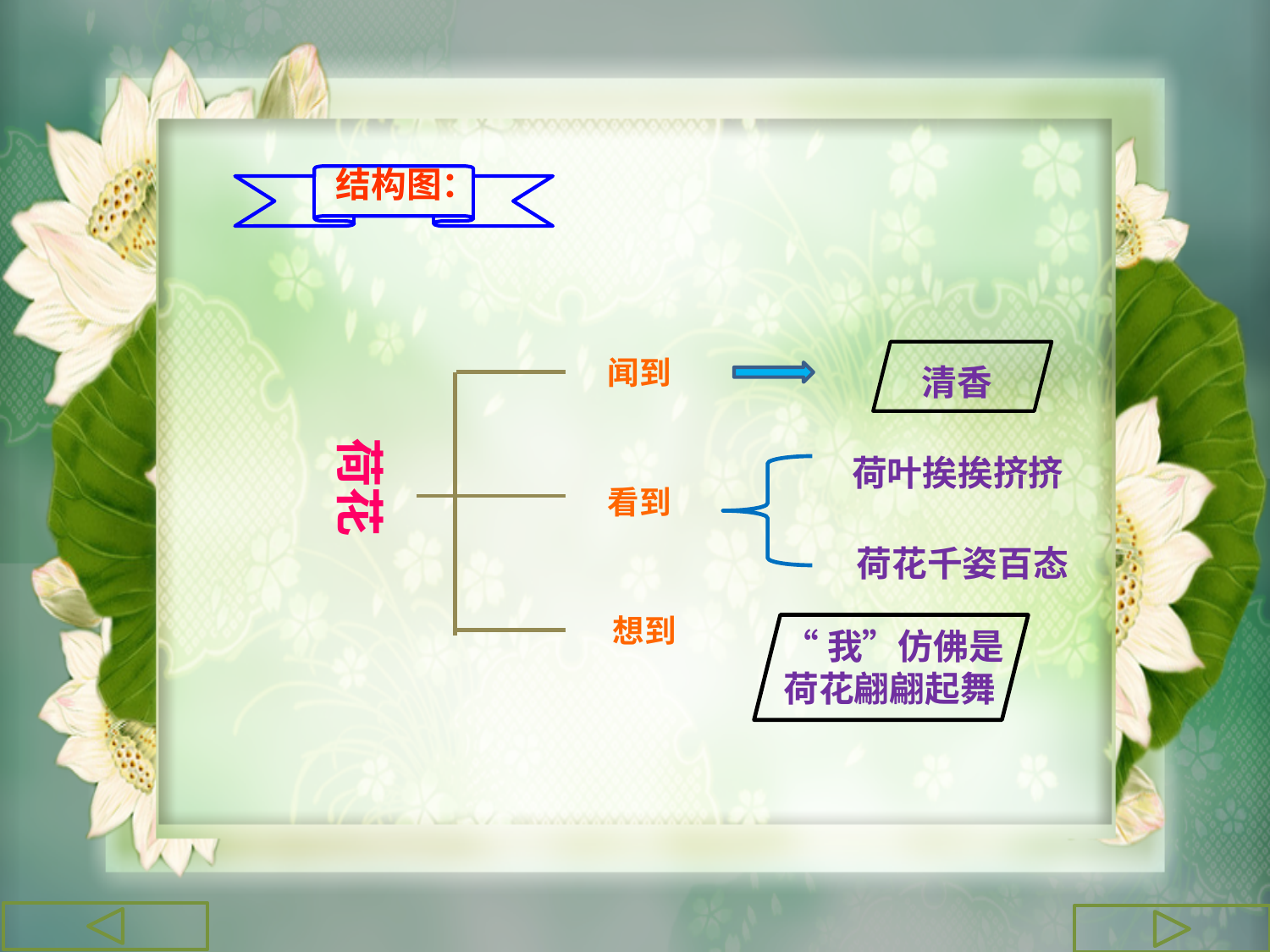

结构图：

闻到
清香

荷花
荷叶挨挨挤挤

看到
荷花千姿百态
想到

“我”仿佛是荷花翩翩起舞